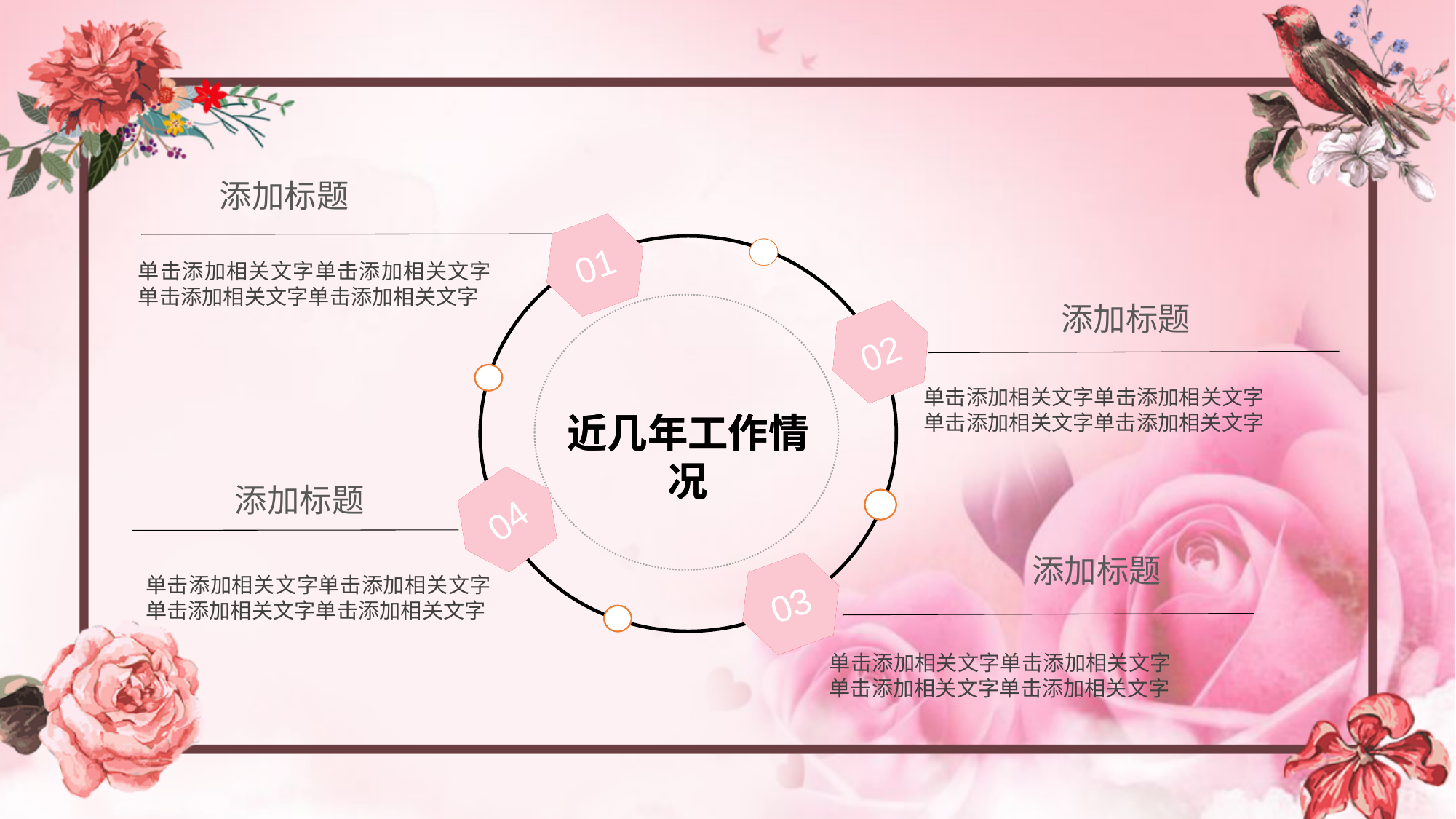

添加标题
01

02
近几年工作情况
04
03
01

单击添加相关文字单击添加相关文字单击添加相关文字单击添加相关文字
添加标题

近几年工作情况
02
04
03
单击添加相关文字单击添加相关文字单击添加相关文字单击添加相关文字
添加标题
添加标题
单击添加相关文字单击添加相关文字单击添加相关文字单击添加相关文字
单击添加相关文字单击添加相关文字单击添加相关文字单击添加相关文字